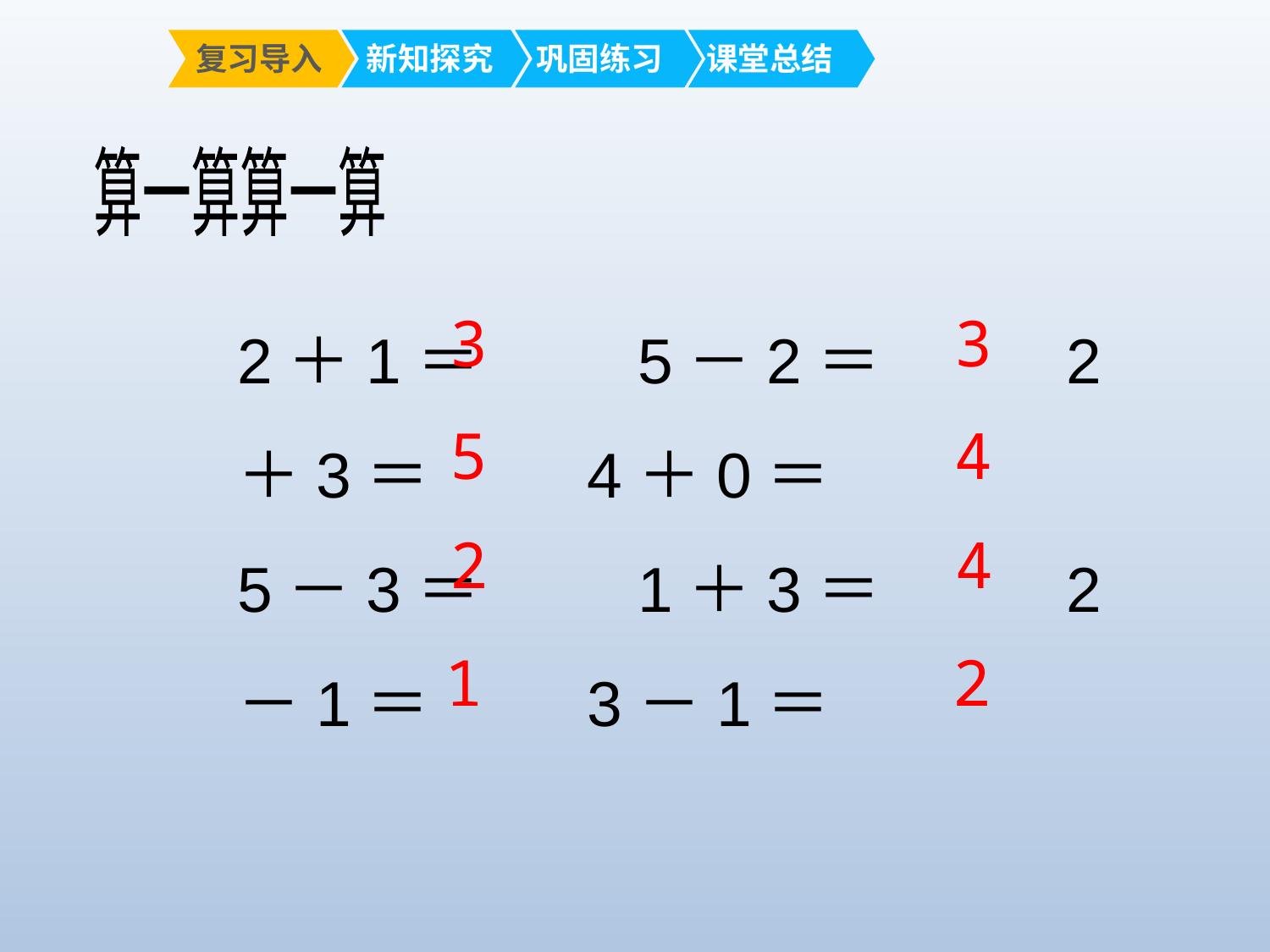

复习导入
 新知探究
 巩固练习
 课堂总结
算一算算一算
2＋1＝          5－2＝            2＋3＝          4＋0＝
5－3＝          1＋3＝            2－1＝          3－1＝

3
3
5
4
2
4
1
2